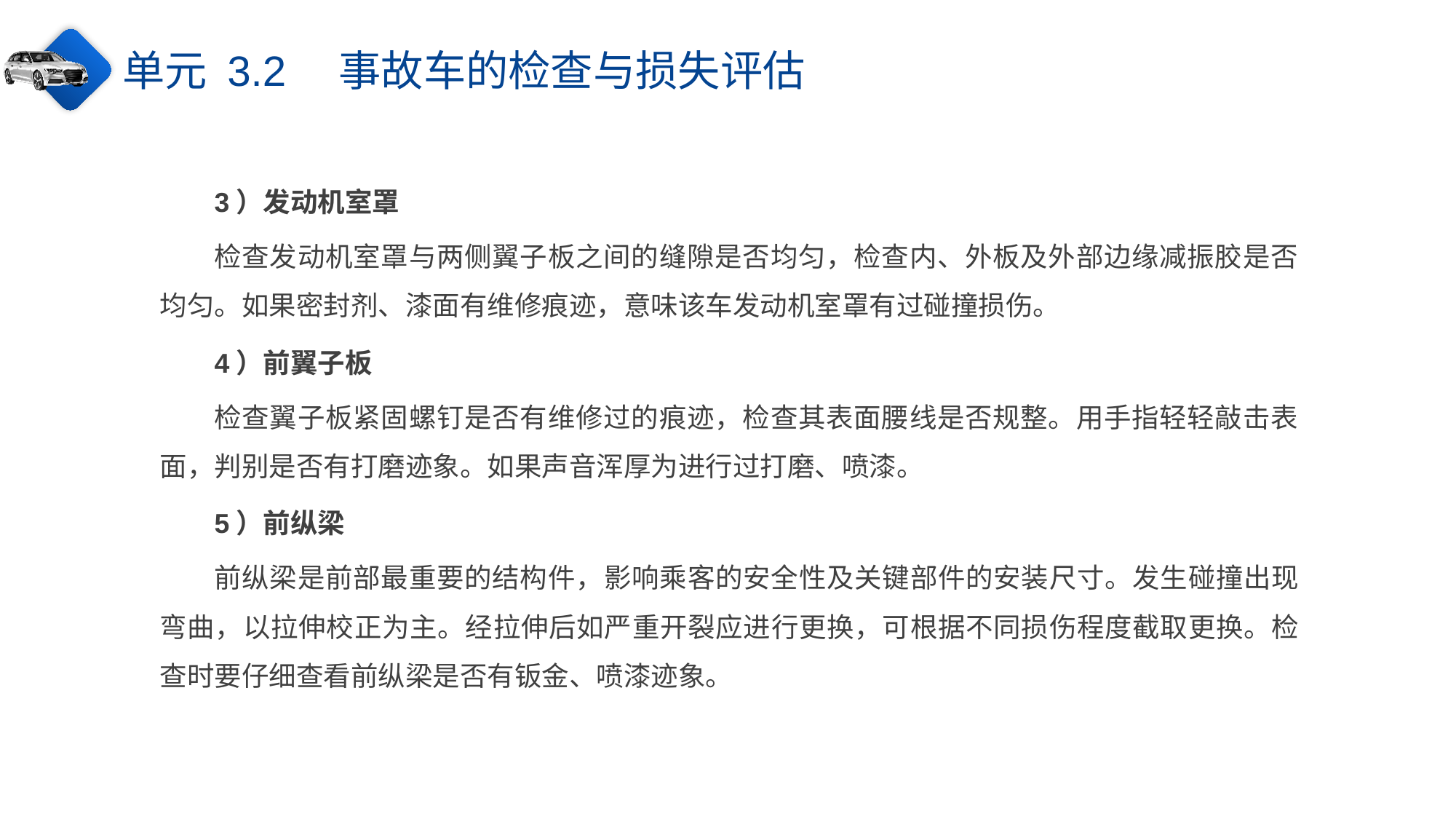

单元 3.2　事故车的检查与损失评估
3）发动机室罩
检查发动机室罩与两侧翼子板之间的缝隙是否均匀，检查内、外板及外部边缘减振胶是否均匀。如果密封剂、漆面有维修痕迹，意味该车发动机室罩有过碰撞损伤。
4）前翼子板
检查翼子板紧固螺钉是否有维修过的痕迹，检查其表面腰线是否规整。用手指轻轻敲击表面，判别是否有打磨迹象。如果声音浑厚为进行过打磨、喷漆。
5）前纵梁
前纵梁是前部最重要的结构件，影响乘客的安全性及关键部件的安装尺寸。发生碰撞出现弯曲，以拉伸校正为主。经拉伸后如严重开裂应进行更换，可根据不同损伤程度截取更换。检查时要仔细查看前纵梁是否有钣金、喷漆迹象。